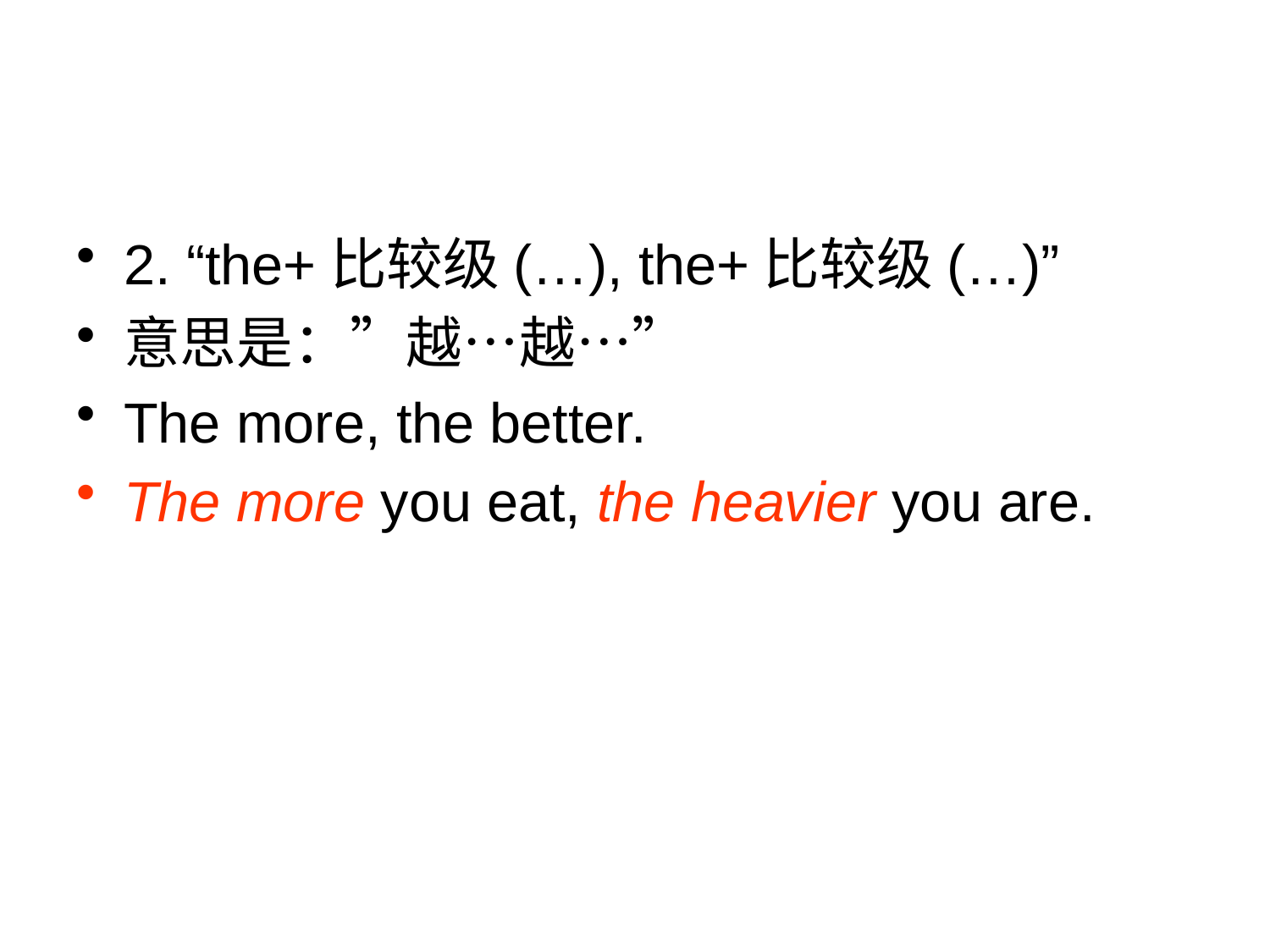

#
2. “the+比较级(…), the+比较级(…)”
意思是：”越…越…”
The more, the better.
The more you eat, the heavier you are.